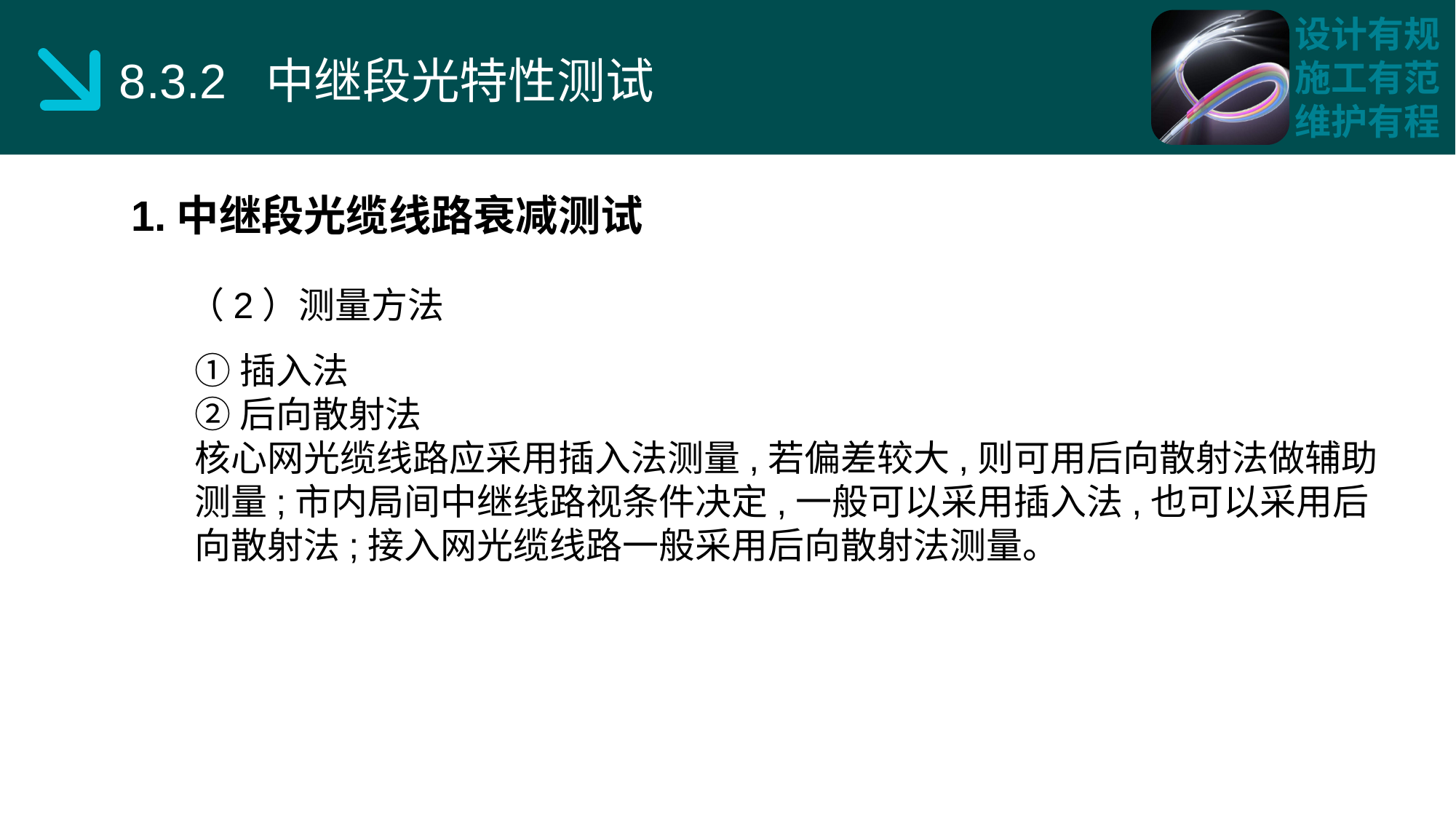

8.3.2  中继段光特性测试

1.中继段光缆线路衰减测试
  （2）测量方法
①插入法
②后向散射法
核心网光缆线路应采用插入法测量,若偏差较大,则可用后向散射法做辅助测量;市内局间中继线路视条件决定,一般可以采用插入法,也可以采用后向散射法;接入网光缆线路一般采用后向散射法测量。